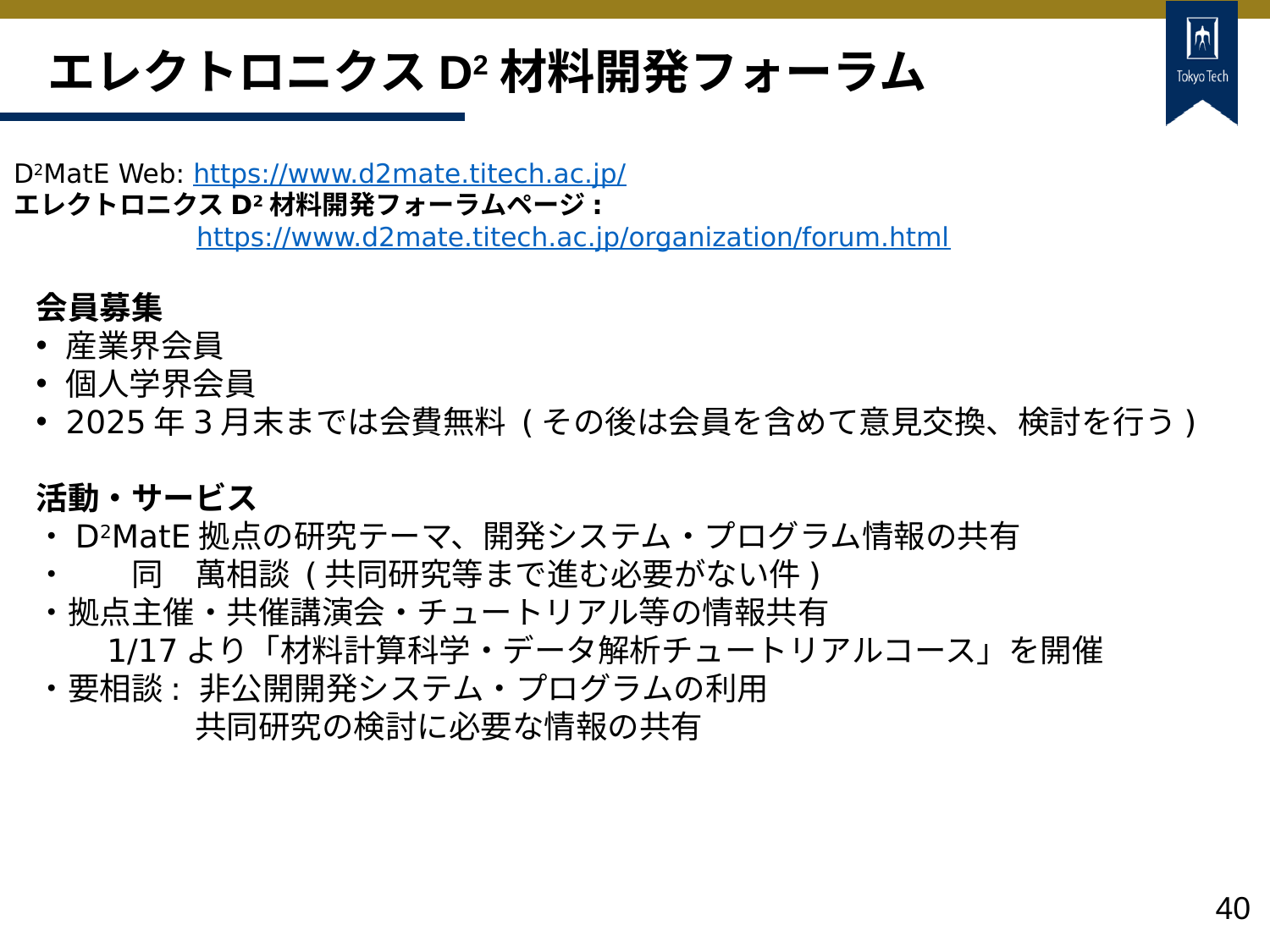

# エレクトロニクスD2材料開発フォーラム
D2MatE Web: https://www.d2mate.titech.ac.jp/
エレクトロニクスD2材料開発フォーラムページ:
　　　　　　   https://www.d2mate.titech.ac.jp/organization/forum.html
会員募集
産業界会員
個人学界会員
2025年3月末までは会費無料 (その後は会員を含めて意見交換、検討を行う)

活動・サービス
・D2MatE拠点の研究テーマ、開発システム・プログラム情報の共有
・　　同　萬相談 (共同研究等まで進む必要がない件)
・拠点主催・共催講演会・チュートリアル等の情報共有
　　1/17より「材料計算科学・データ解析チュートリアルコース」を開催
・要相談: 非公開開発システム・プログラムの利用
　　　　　共同研究の検討に必要な情報の共有